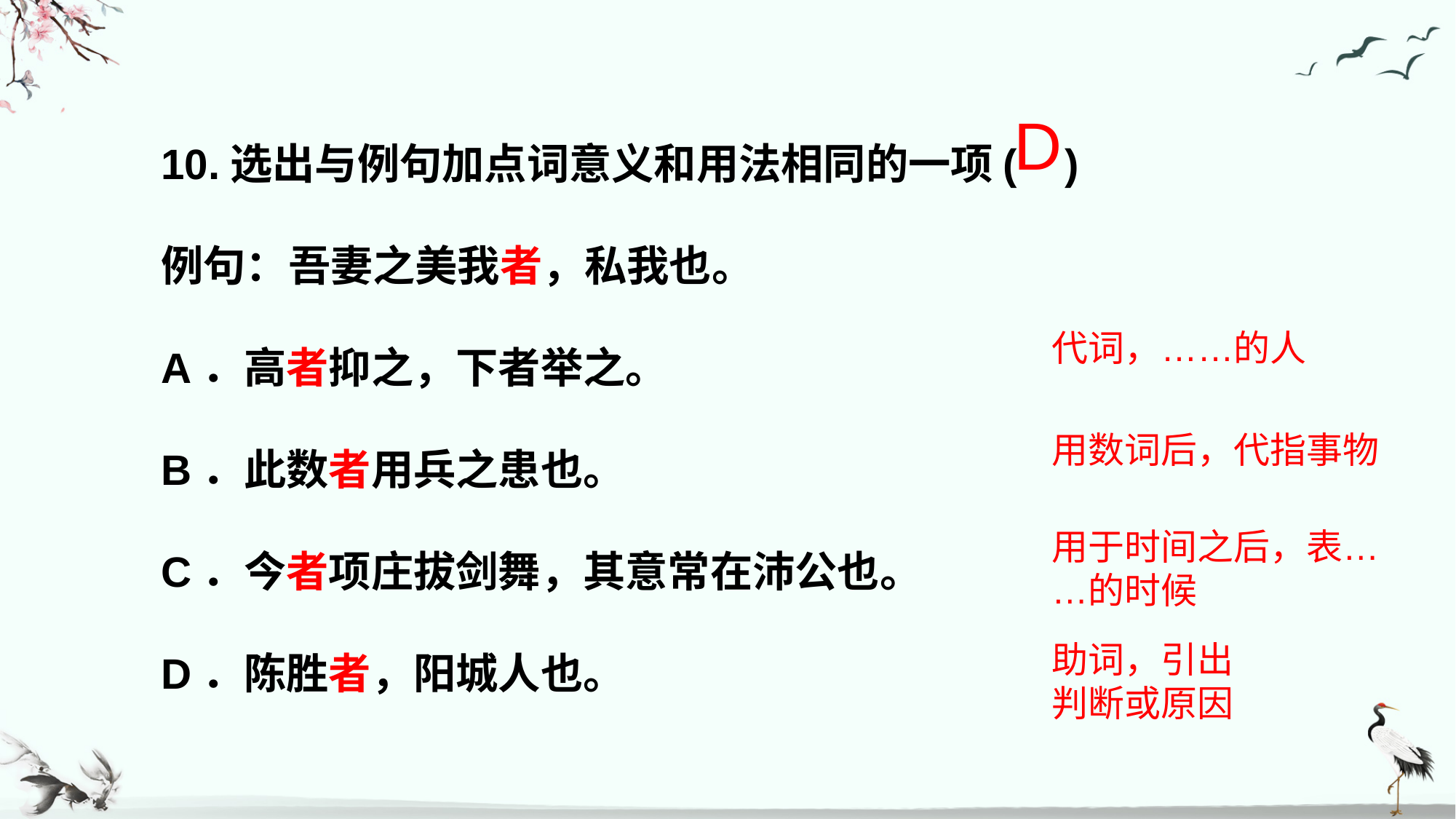

10.选出与例句加点词意义和用法相同的一项(    )
例句：吾妻之美我者，私我也。
A．高者抑之，下者举之。
B．此数者用兵之患也。
C．今者项庄拔剑舞，其意常在沛公也。
D．陈胜者，阳城人也。
D
代词，……的人
用数词后，代指事物
用于时间之后，表……的时候
助词，引出判断或原因